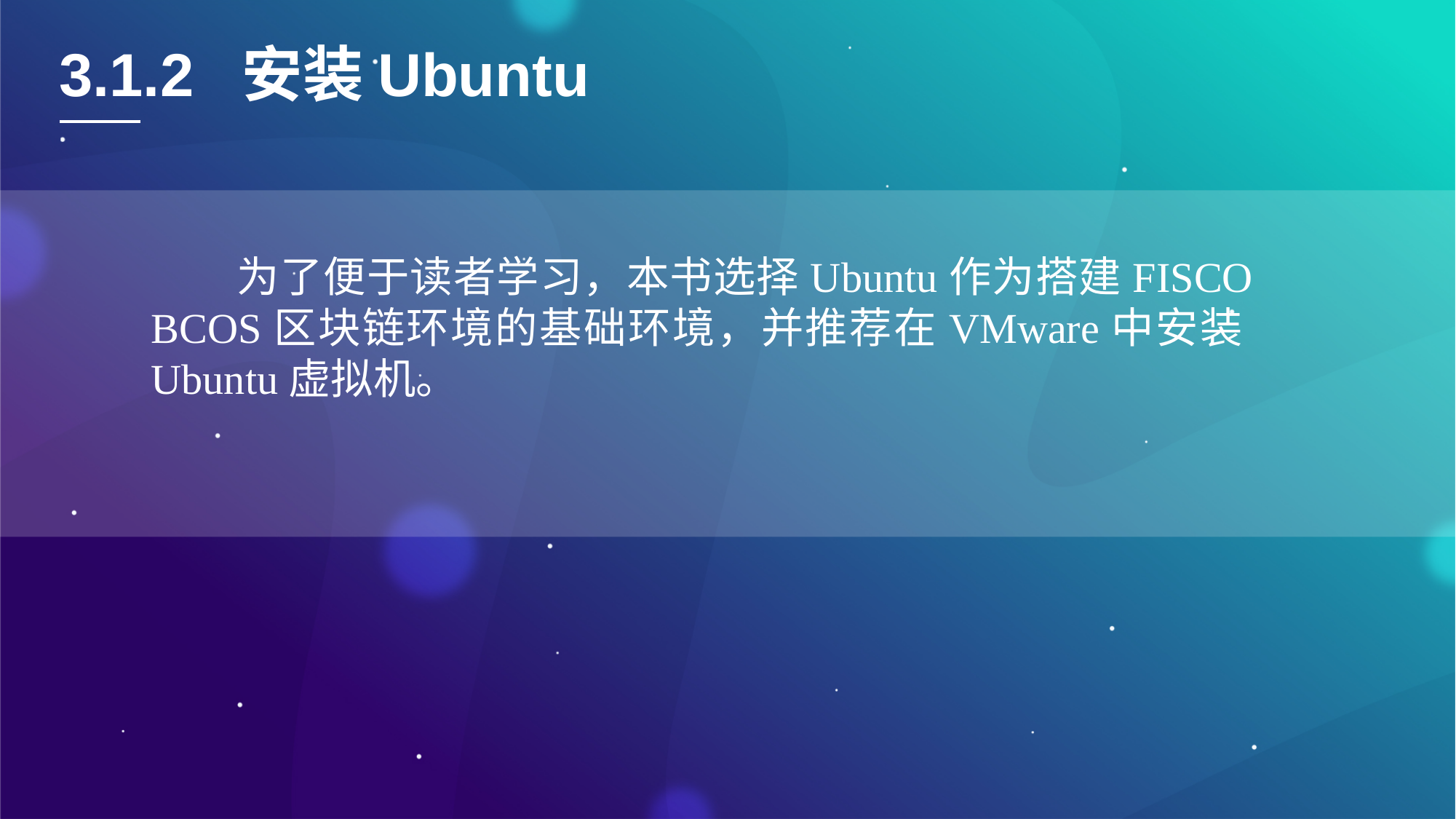

3.1.2  安装Ubuntu

为了便于读者学习，本书选择Ubuntu作为搭建FISCO BCOS区块链环境的基础环境，并推荐在VMware中安装Ubuntu虚拟机。